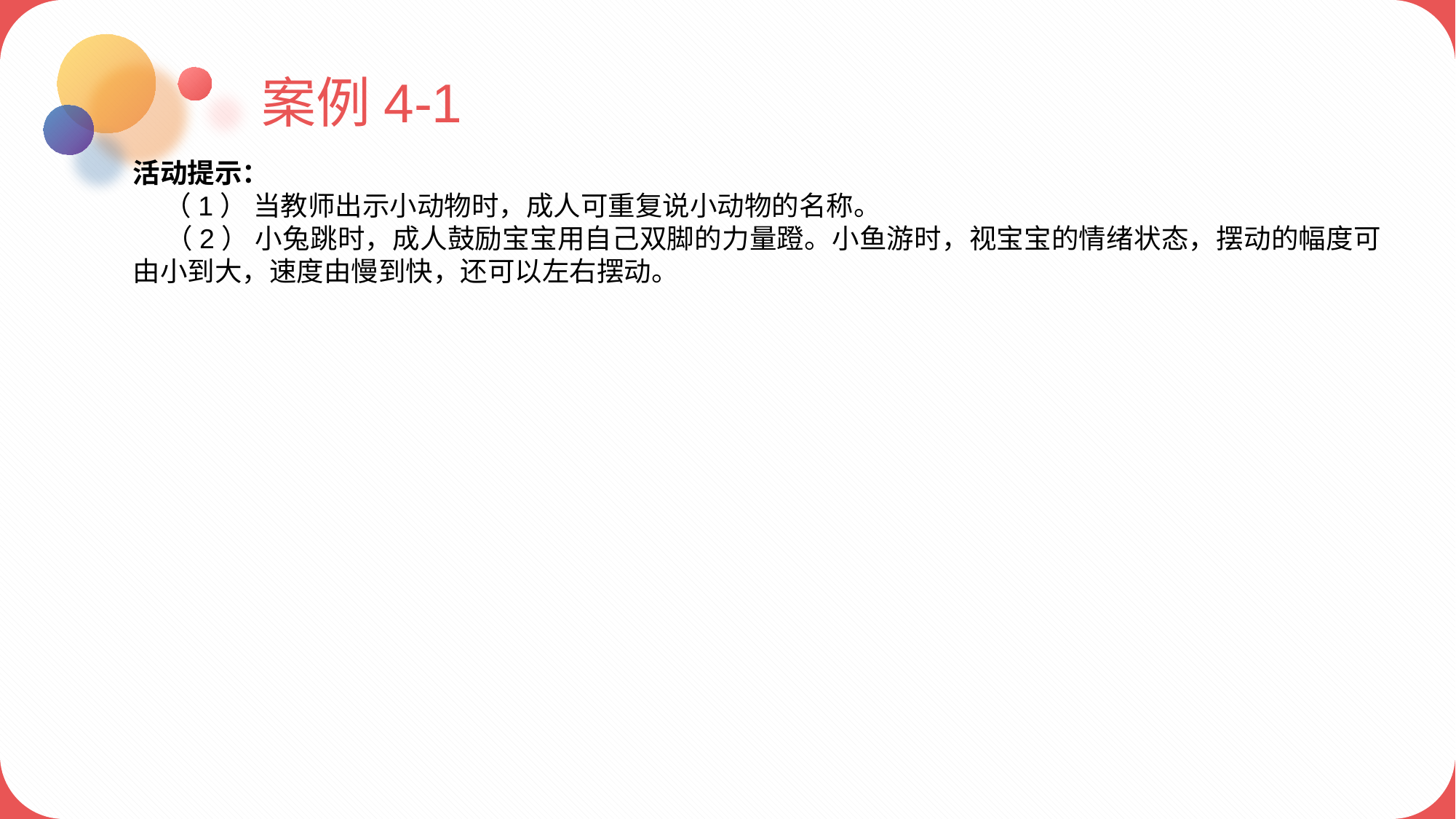

案例4-1
活动提示：
    （1） 当教师出示小动物时，成人可重复说小动物的名称。
    （2） 小兔跳时，成人鼓励宝宝用自己双脚的力量蹬。小鱼游时，视宝宝的情绪状态，摆动的幅度可由小到大，速度由慢到快，还可以左右摆动。